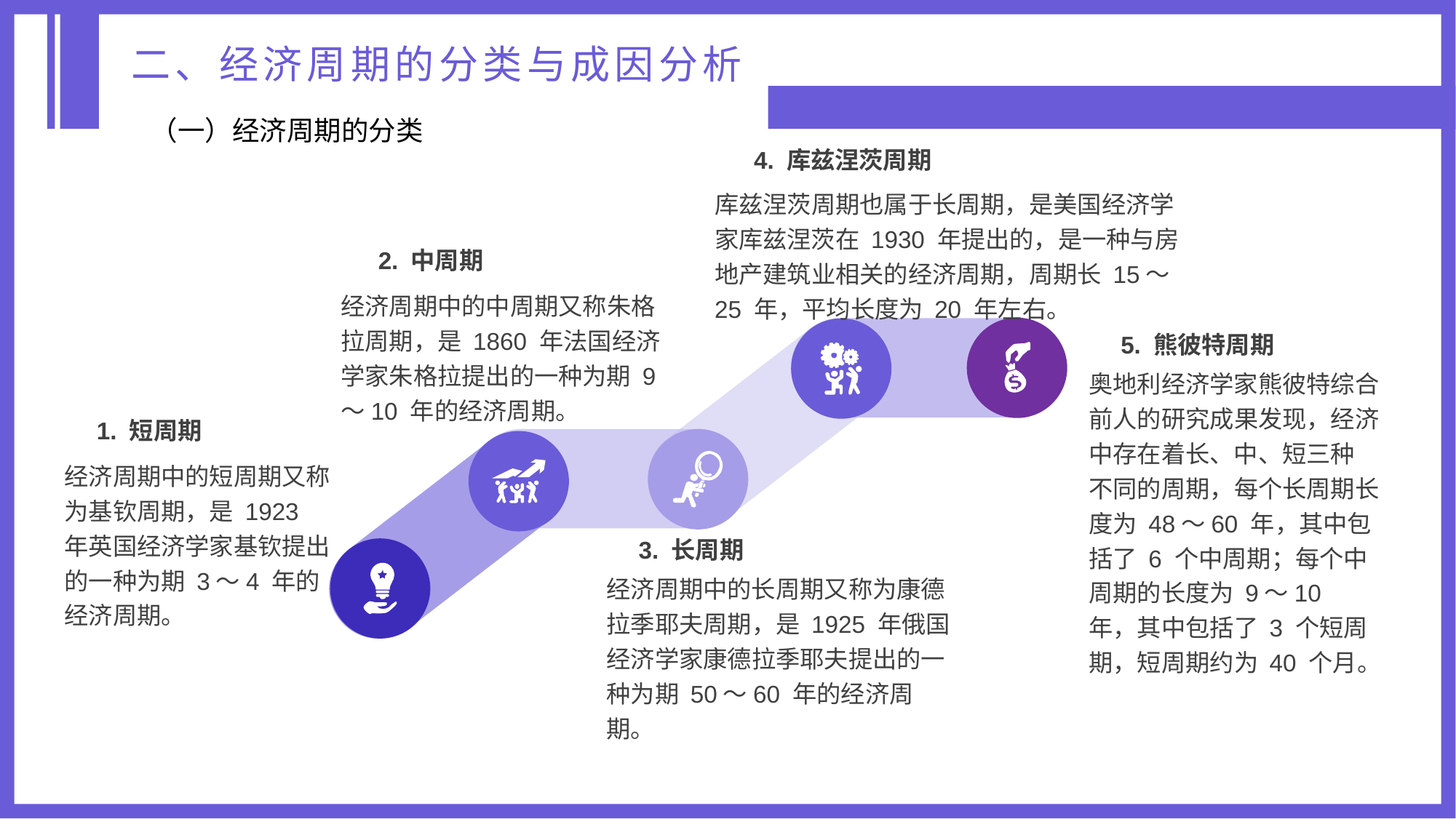

二、经济周期的分类与成因分析
（一）经济周期的分类
4. 库兹涅茨周期
库兹涅茨周期也属于长周期，是美国经济学家库兹涅茨在 1930 年提出的，是一种与房地产建筑业相关的经济周期，周期长 15～25 年，平均长度为 20 年左右。
2. 中周期
经济周期中的中周期又称朱格拉周期，是 1860 年法国经济学家朱格拉提出的一种为期 9～10 年的经济周期。

5. 熊彼特周期
奥地利经济学家熊彼特综合前人的研究成果发现，经济中存在着长、中、短三种
不同的周期，每个长周期长度为 48～60 年，其中包括了 6 个中周期；每个中周期的长度为 9～10 年，其中包括了 3 个短周期，短周期约为 40 个月。
1. 短周期
经济周期中的短周期又称为基钦周期，是 1923 年英国经济学家基钦提出的一种为期 3～4 年的经济周期。
3. 长周期
经济周期中的长周期又称为康德拉季耶夫周期，是 1925 年俄国经济学家康德拉季耶夫提出的一种为期 50～60 年的经济周期。